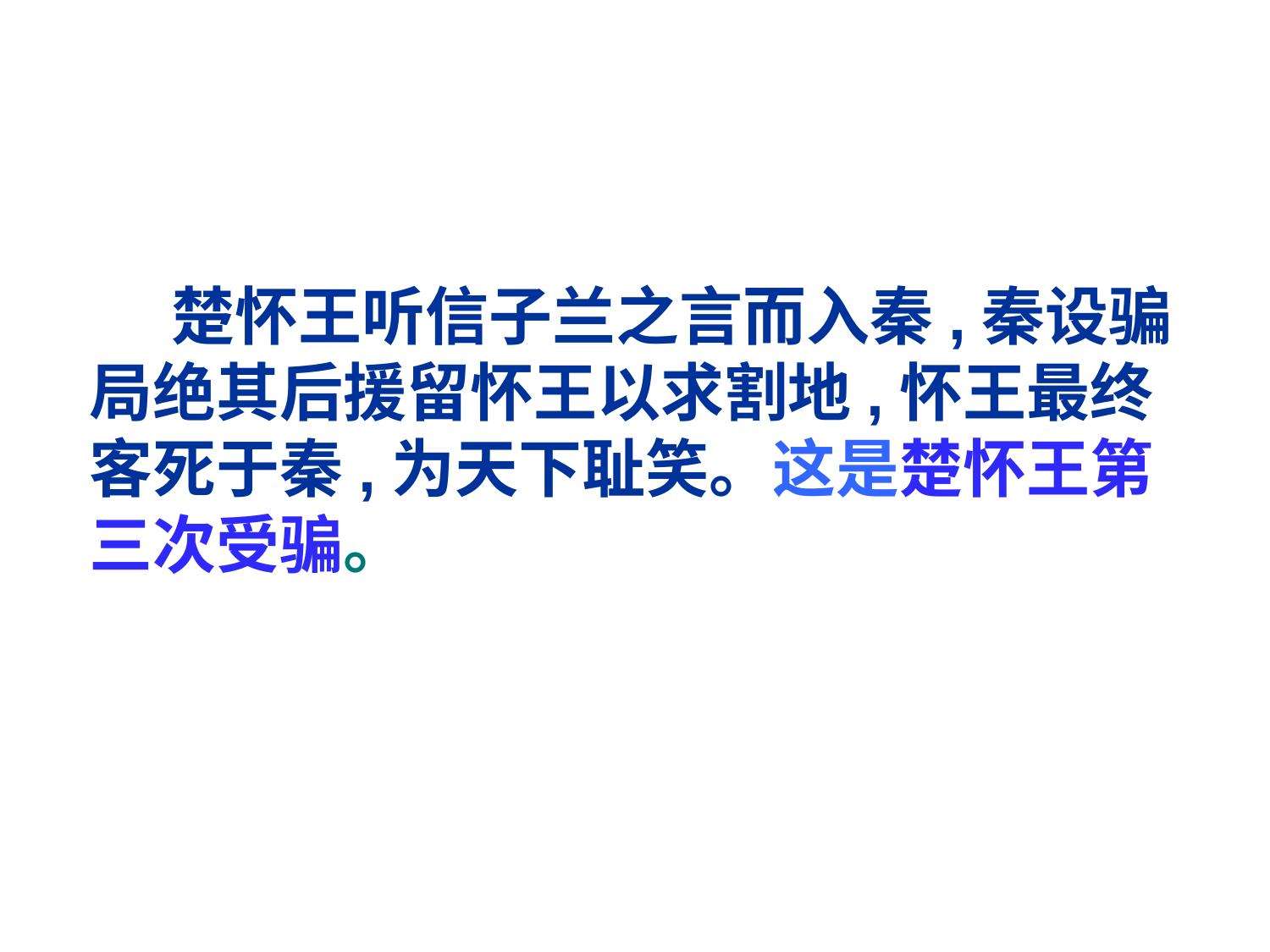

楚怀王听信子兰之言而入秦,秦设骗局绝其后援留怀王以求割地,怀王最终客死于秦,为天下耻笑。这是楚怀王第三次受骗。